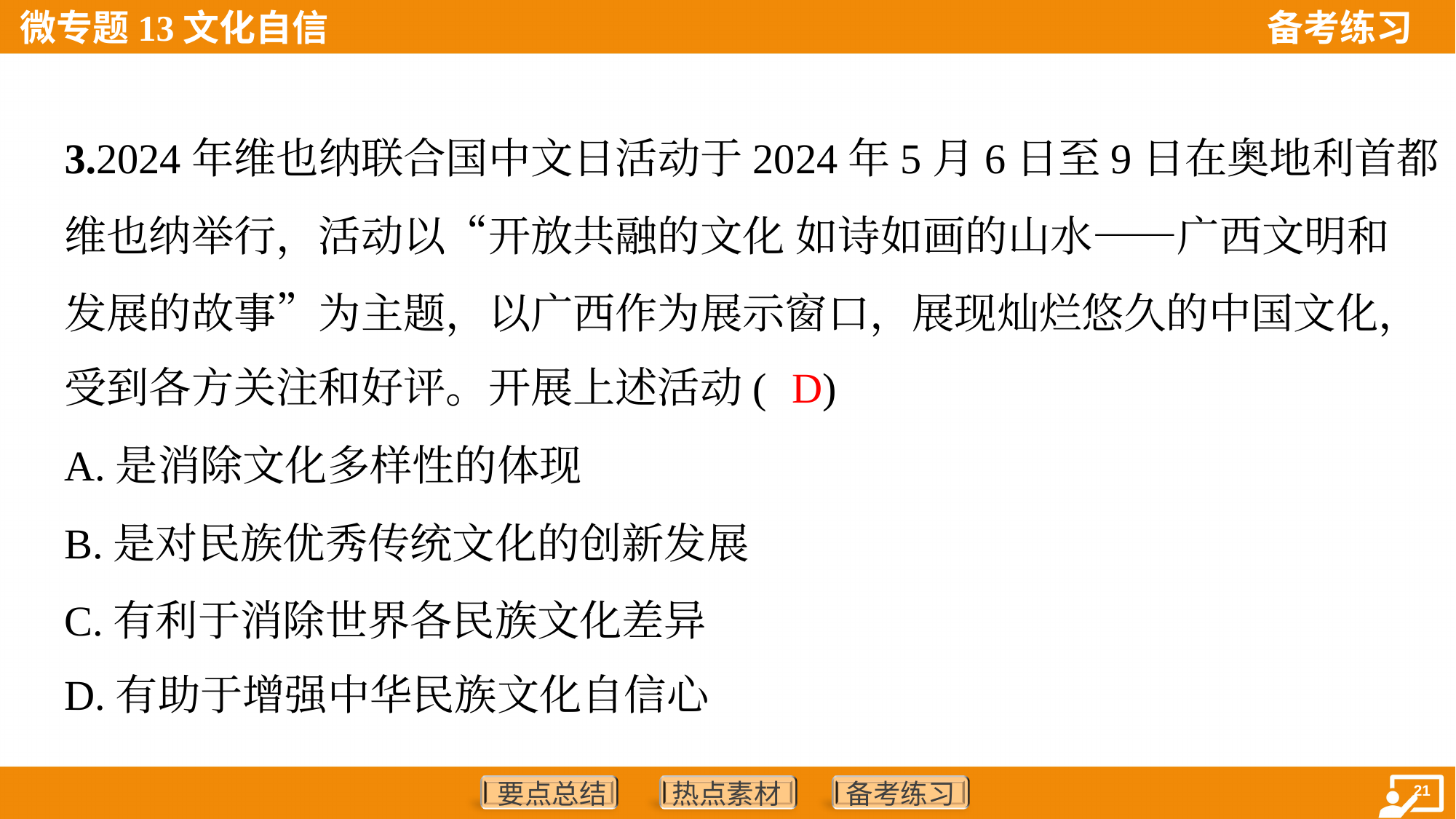

3.2024年维也纳联合国中文日活动于2024年5月6日至9日在奥地利首都
维也纳举行，活动以“开放共融的文化 如诗如画的山水——广西文明和
发展的故事”为主题，以广西作为展示窗口，展现灿烂悠久的中国文化，
受到各方关注和好评。开展上述活动(     )
D
A.是消除文化多样性的体现
B.是对民族优秀传统文化的创新发展
C.有利于消除世界各民族文化差异
D.有助于增强中华民族文化自信心